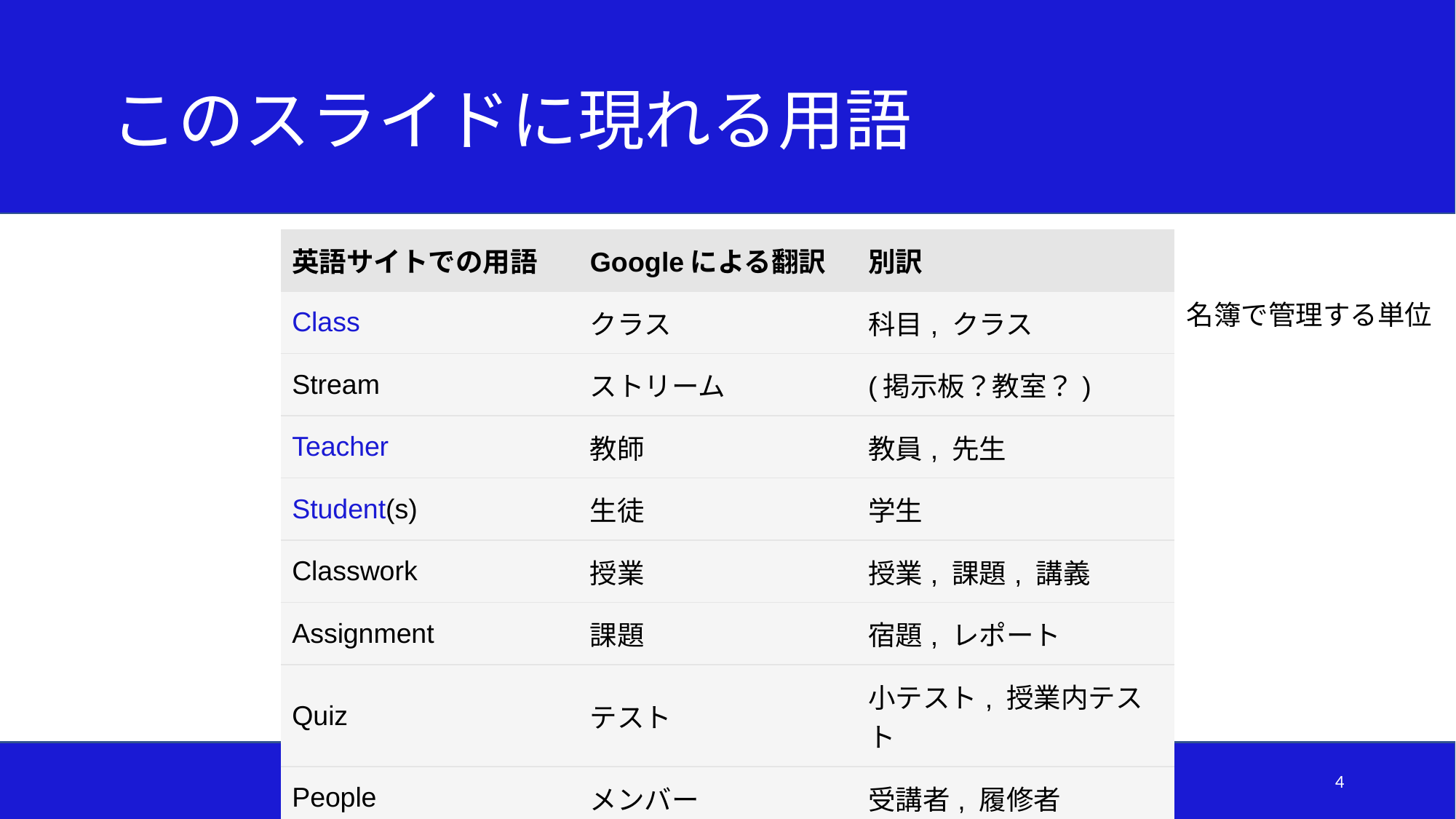

# このスライドに現れる用語
| 英語サイトでの用語 | Googleによる翻訳 | 別訳 |
| --- | --- | --- |
| Class | クラス | 科目, クラス |
| Stream | ストリーム | (掲示板？教室？) |
| Teacher | 教師 | 教員, 先生 |
| Student(s) | 生徒 | 学生 |
| Classwork | 授業 | 授業, 課題, 講義 |
| Assignment | 課題 | 宿題, レポート |
| Quiz | テスト | 小テスト, 授業内テスト |
| People | メンバー | 受講者, 履修者 |
名簿で管理する単位
4